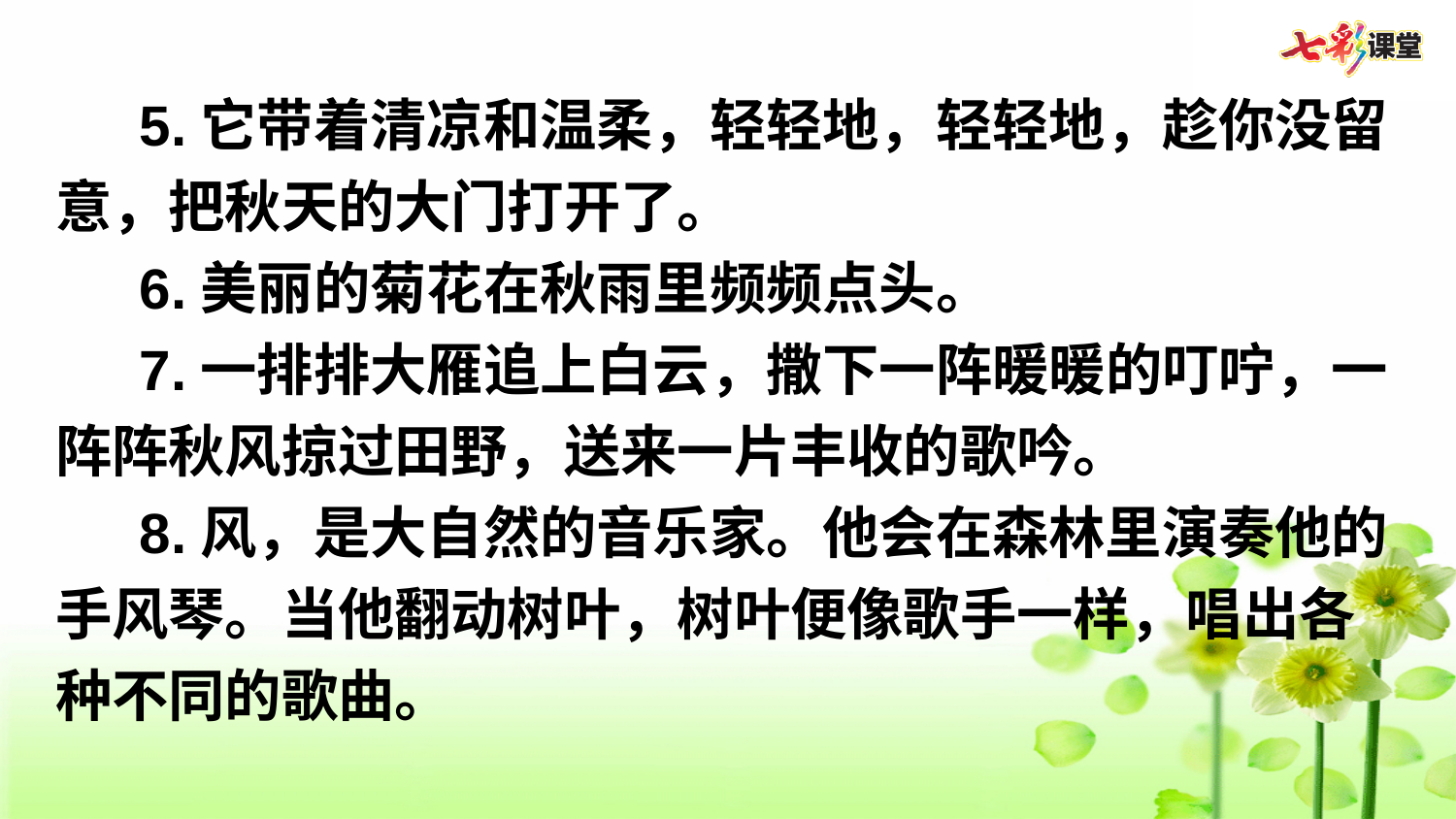

5.它带着清凉和温柔，轻轻地，轻轻地，趁你没留意，把秋天的大门打开了。
6.美丽的菊花在秋雨里频频点头。
7.一排排大雁追上白云，撒下一阵暖暖的叮咛，一阵阵秋风掠过田野，送来一片丰收的歌吟。
8.风，是大自然的音乐家。他会在森林里演奏他的手风琴。当他翻动树叶，树叶便像歌手一样，唱出各种不同的歌曲。